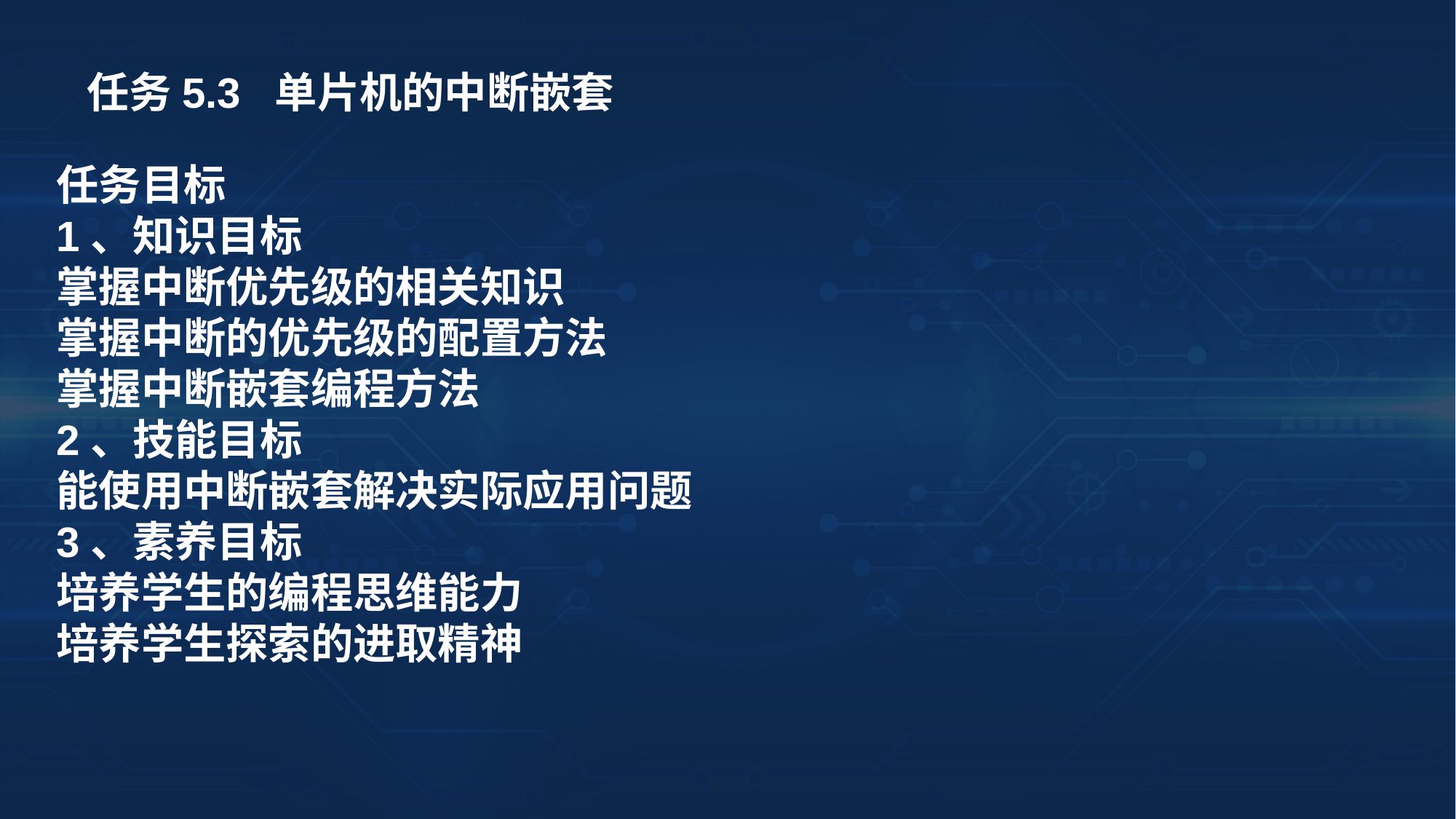

任务5.3  单片机的中断嵌套
任务目标
1、知识目标
掌握中断优先级的相关知识
掌握中断的优先级的配置方法
掌握中断嵌套编程方法
2、技能目标
能使用中断嵌套解决实际应用问题
3、素养目标
培养学生的编程思维能力
培养学生探索的进取精神